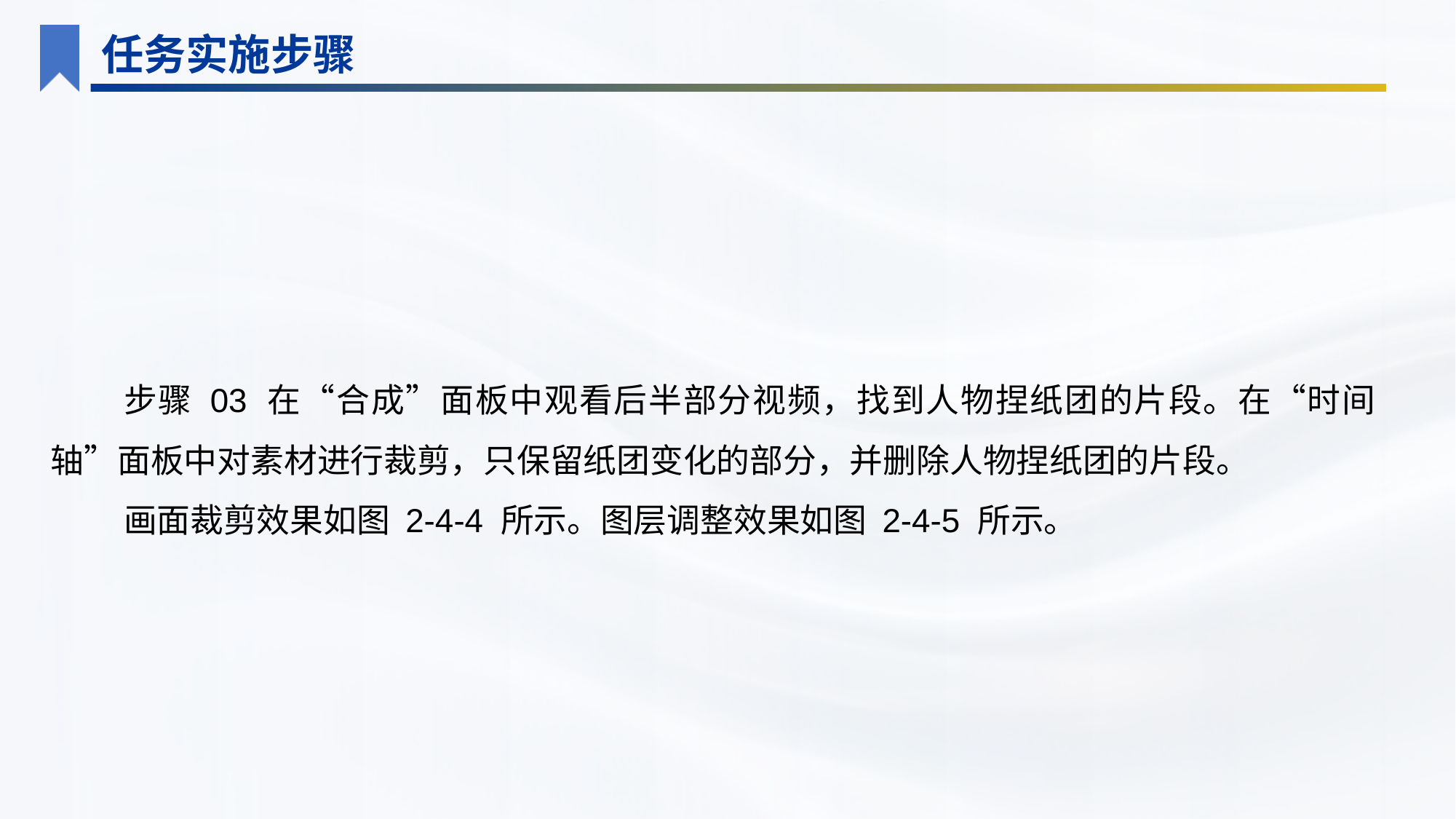

任务实施步骤
步骤 03 在“合成”面板中观看后半部分视频，找到人物捏纸团的片段。在“时间轴”面板中对素材进行裁剪，只保留纸团变化的部分，并删除人物捏纸团的片段。
画面裁剪效果如图 2-4-4 所示。图层调整效果如图 2-4-5 所示。